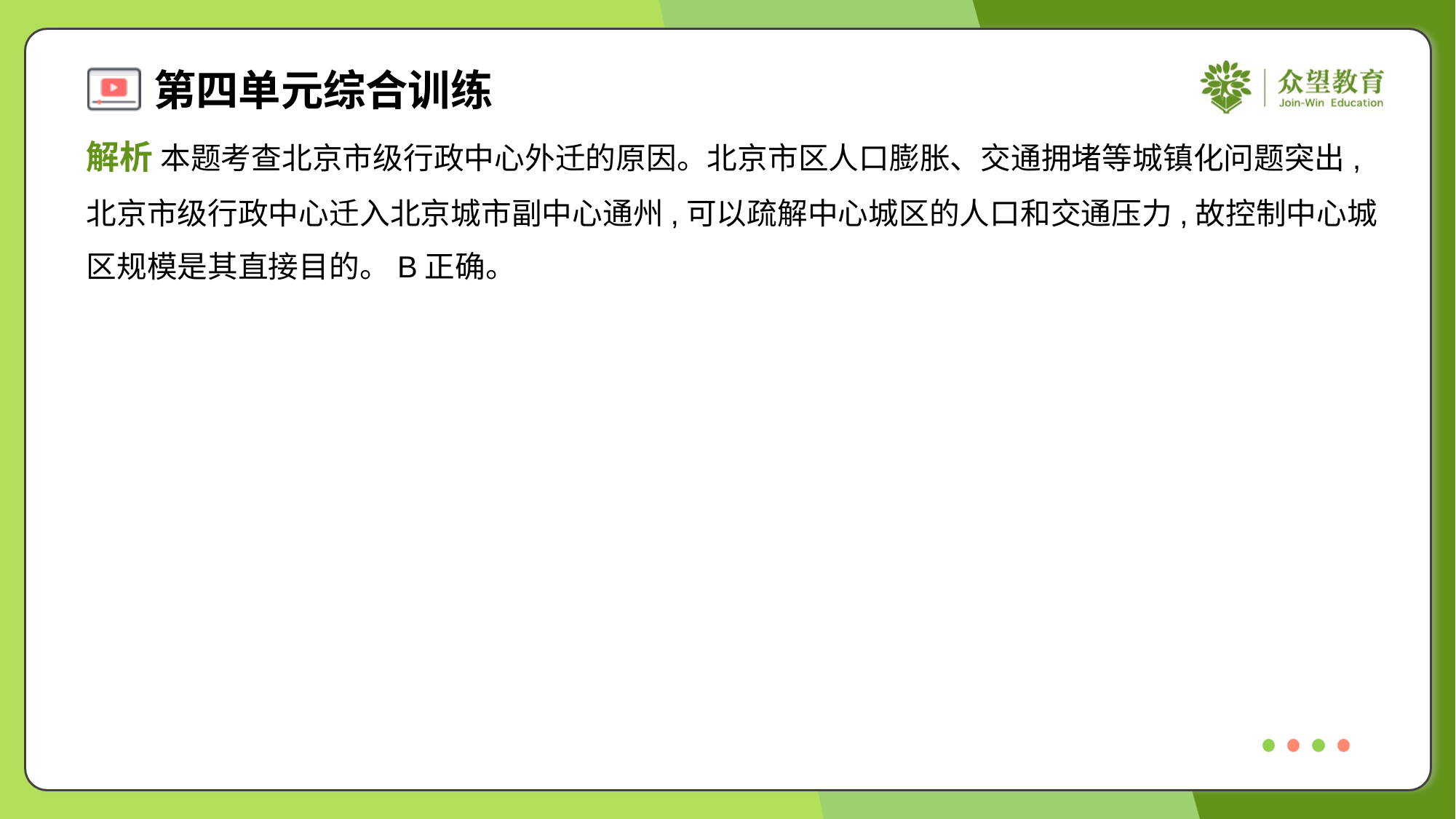

解析 本题考查北京市级行政中心外迁的原因。北京市区人口膨胀、交通拥堵等城镇化问题突出,
北京市级行政中心迁入北京城市副中心通州,可以疏解中心城区的人口和交通压力,故控制中心城
区规模是其直接目的。B正确。